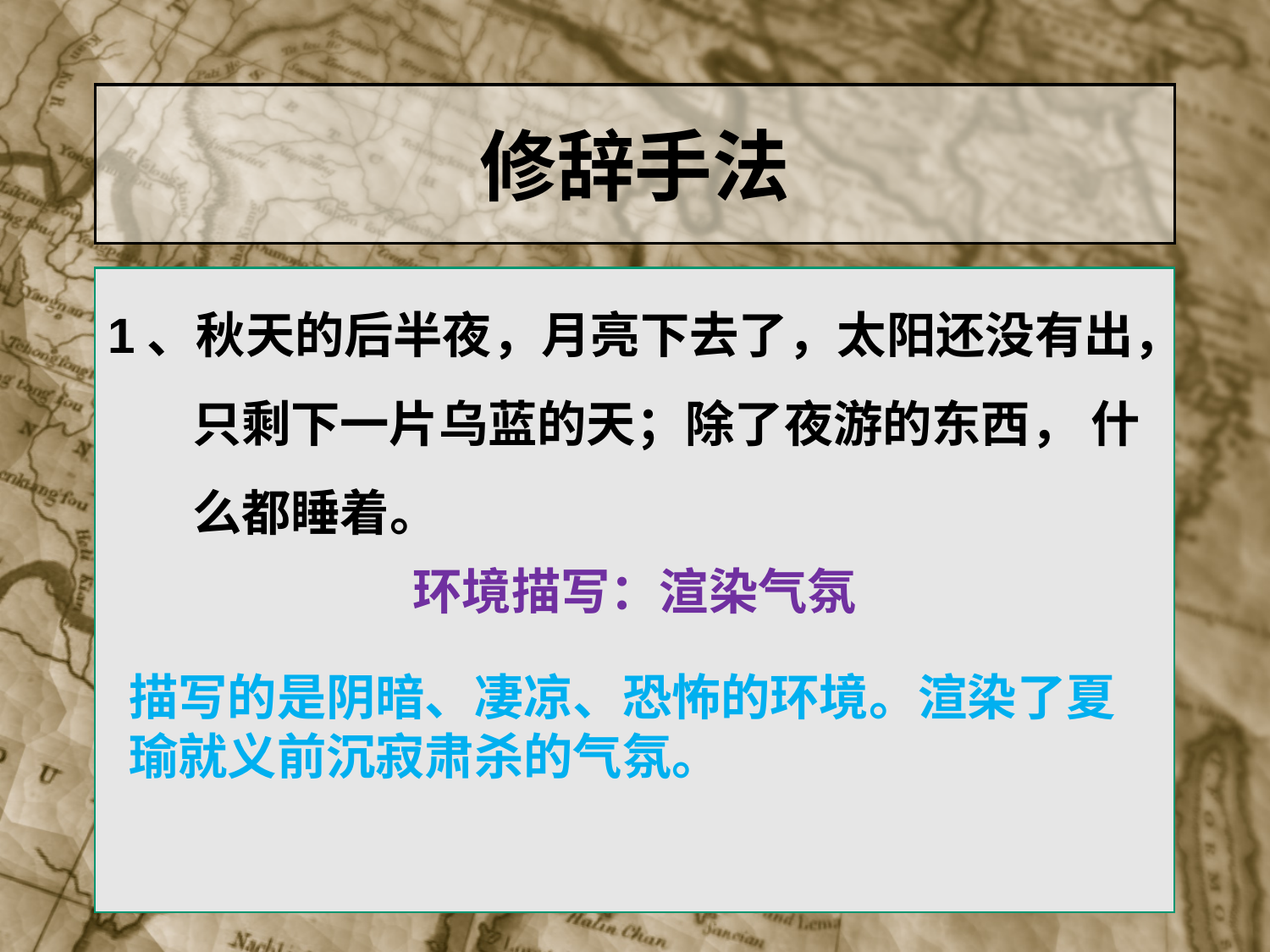

# 修辞手法
1、秋天的后半夜，月亮下去了，太阳还没有出，只剩下一片乌蓝的天；除了夜游的东西， 什么都睡着。

环境描写：渲染气氛
描写的是阴暗、凄凉、恐怖的环境。渲染了夏瑜就义前沉寂肃杀的气氛。